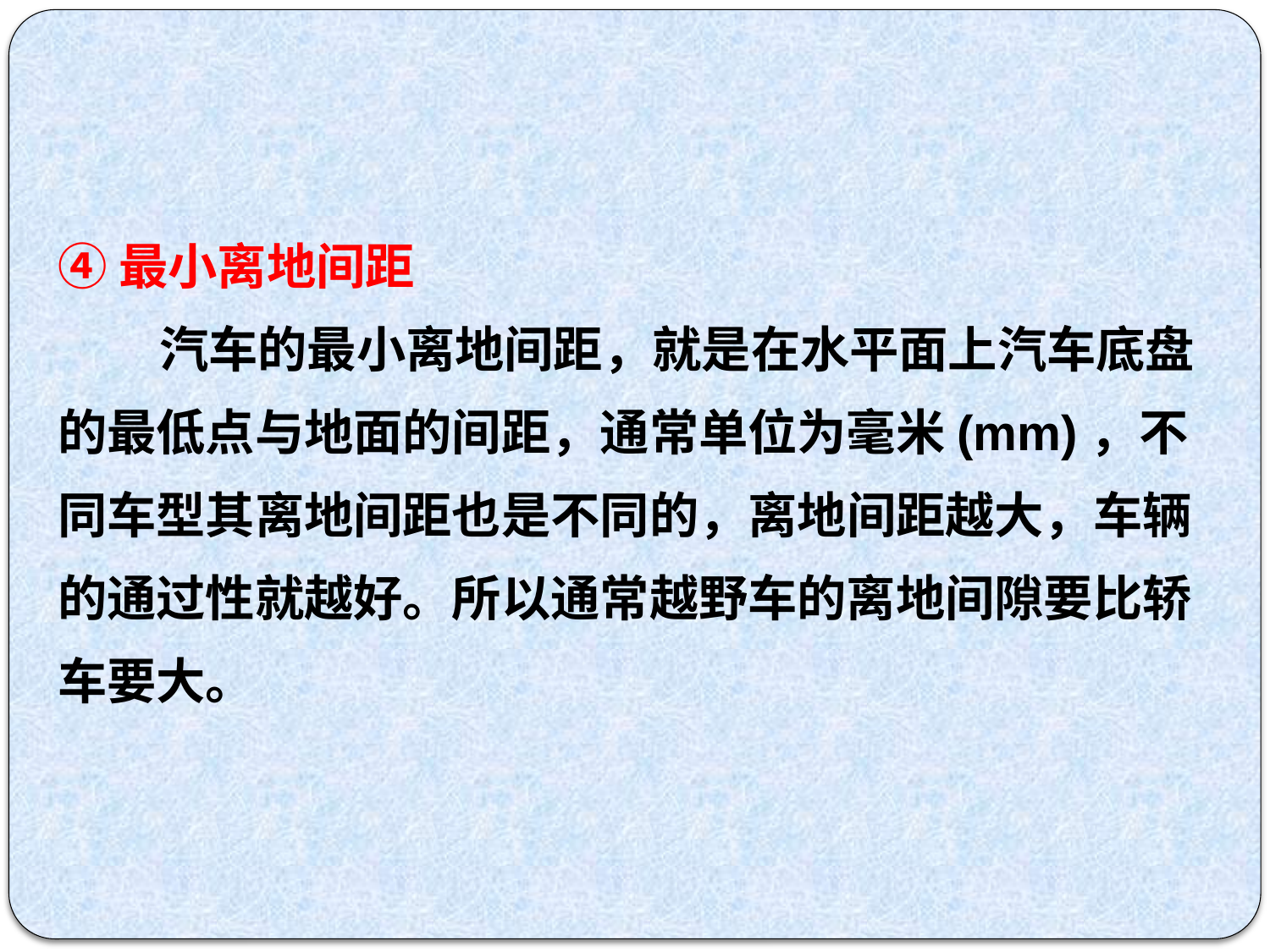

④最小离地间距
        汽车的最小离地间距，就是在水平面上汽车底盘的最低点与地面的间距，通常单位为毫米(mm)，不同车型其离地间距也是不同的，离地间距越大，车辆的通过性就越好。所以通常越野车的离地间隙要比轿车要大。